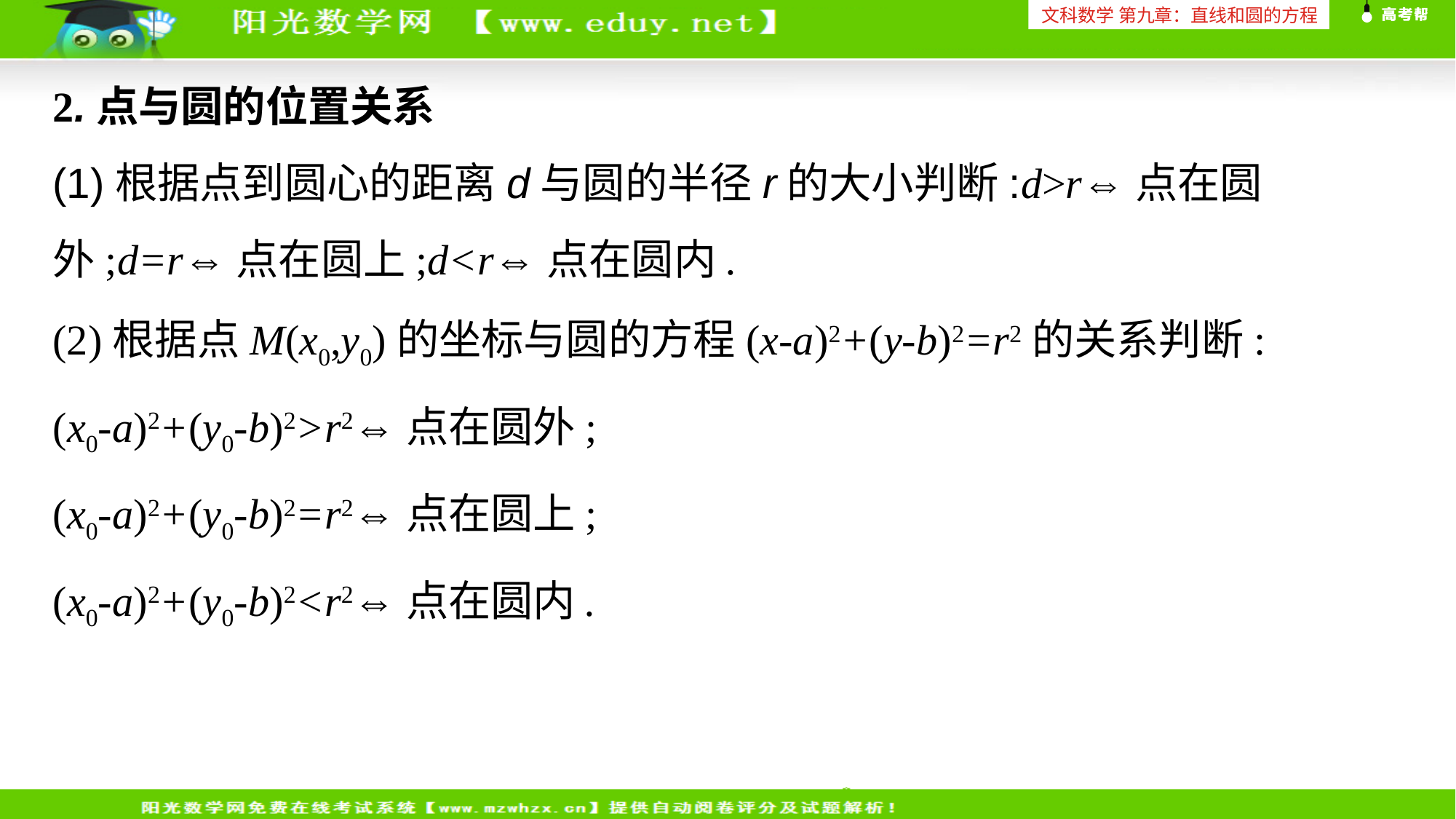

文科数学 第九章：直线和圆的方程
2.点与圆的位置关系
(1)根据点到圆心的距离d与圆的半径r的大小判断:d>r⇔点在圆外;d=r⇔点在圆上;d<r⇔点在圆内.
(2)根据点M(x0,y0)的坐标与圆的方程(x-a)2+(y-b)2=r2的关系判断:
(x0-a)2+(y0-b)2>r2⇔点在圆外;
(x0-a)2+(y0-b)2=r2⇔点在圆上;
(x0-a)2+(y0-b)2<r2⇔点在圆内.